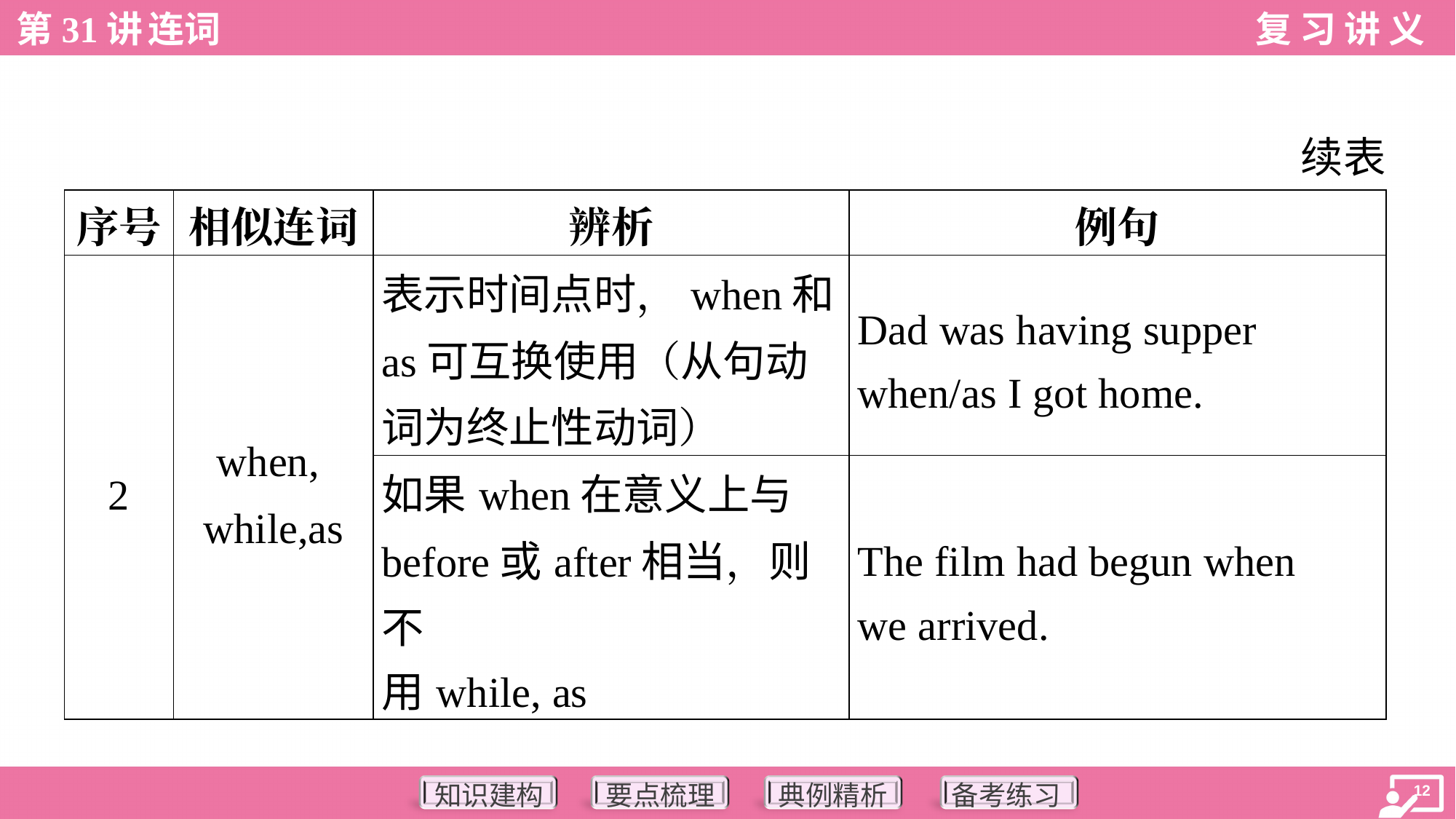

续表
| 序号 | 相似连词 | 辨析 | 例句 |
| --- | --- | --- | --- |
| 2 | when, while,as | 表示时间点时，when和 as可互换使用（从句动词为终止性动词） | Dad was having supper when/as I got home. |
|  |  | 如果when在意义上与 before或after相当，则不 用while, as | The film had begun when we arrived. |